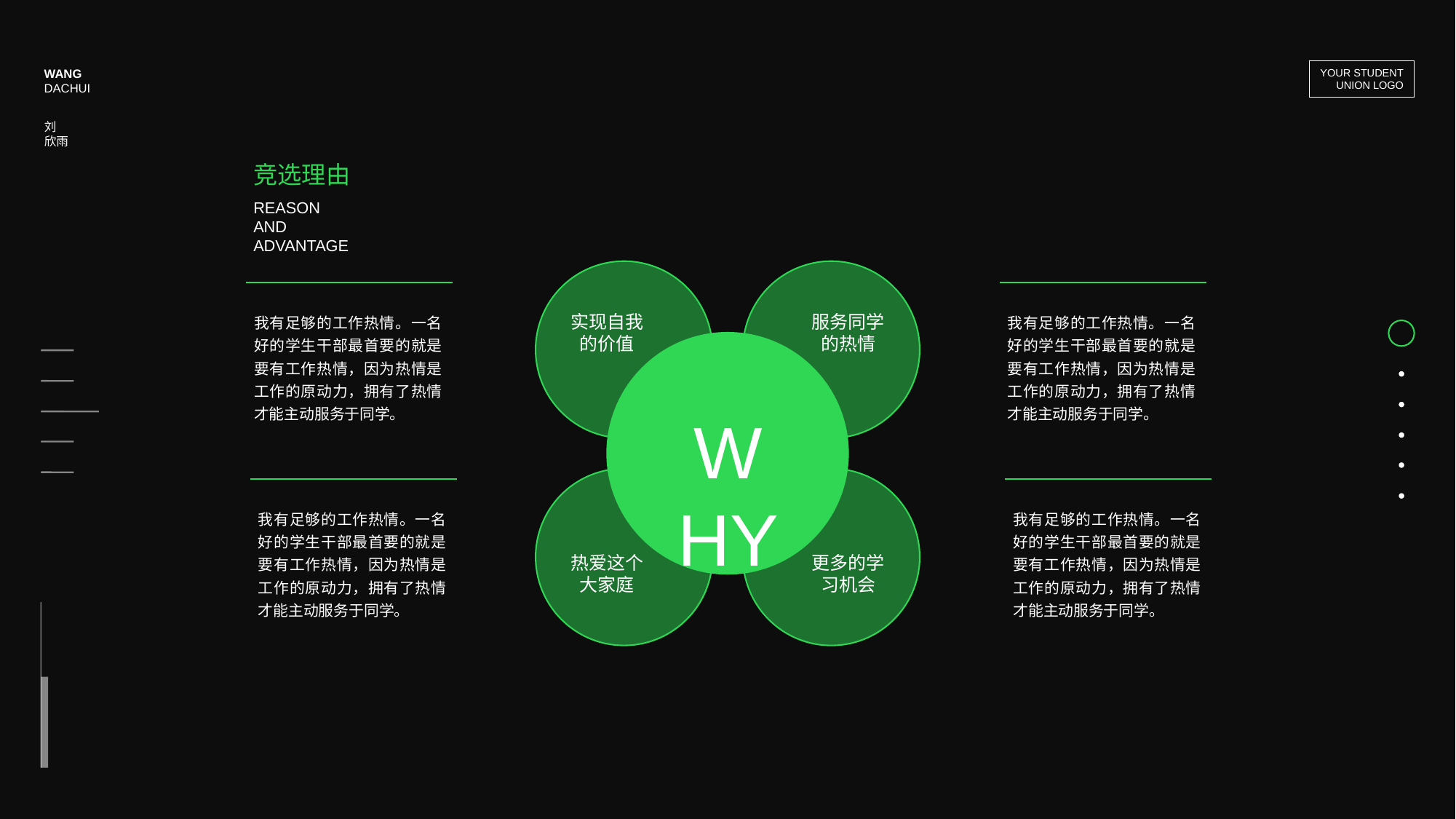

WANG
DACHUI
YOUR STUDENT
UNION LOGO
刘
欣雨
竞选理由
REASON
AND ADVANTAGE

我有足够的工作热情。一名好的学生干部最首要的就是要有工作热情，因为热情是工作的原动力，拥有了热情才能主动服务于同学。
我有足够的工作热情。一名好的学生干部最首要的就是要有工作热情，因为热情是工作的原动力，拥有了热情才能主动服务于同学。
实现自我的价值
服务同学的热情

WHY

我有足够的工作热情。一名好的学生干部最首要的就是要有工作热情，因为热情是工作的原动力，拥有了热情才能主动服务于同学。
我有足够的工作热情。一名好的学生干部最首要的就是要有工作热情，因为热情是工作的原动力，拥有了热情才能主动服务于同学。

热爱这个大家庭
更多的学习机会